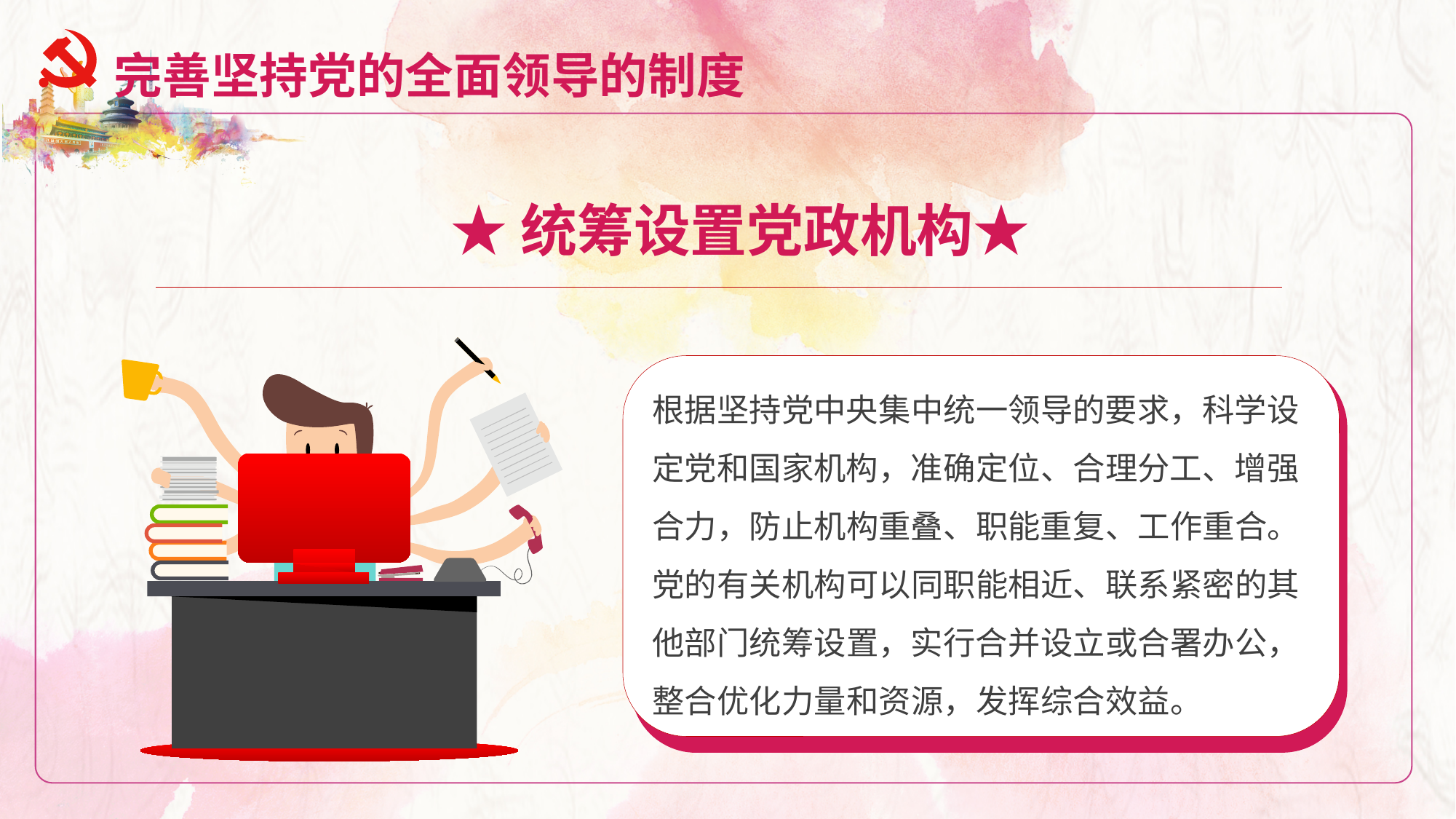

完善坚持党的全面领导的制度
★统筹设置党政机构★

根据坚持党中央集中统一领导的要求，科学设定党和国家机构，准确定位、合理分工、增强合力，防止机构重叠、职能重复、工作重合。党的有关机构可以同职能相近、联系紧密的其他部门统筹设置，实行合并设立或合署办公，整合优化力量和资源，发挥综合效益。